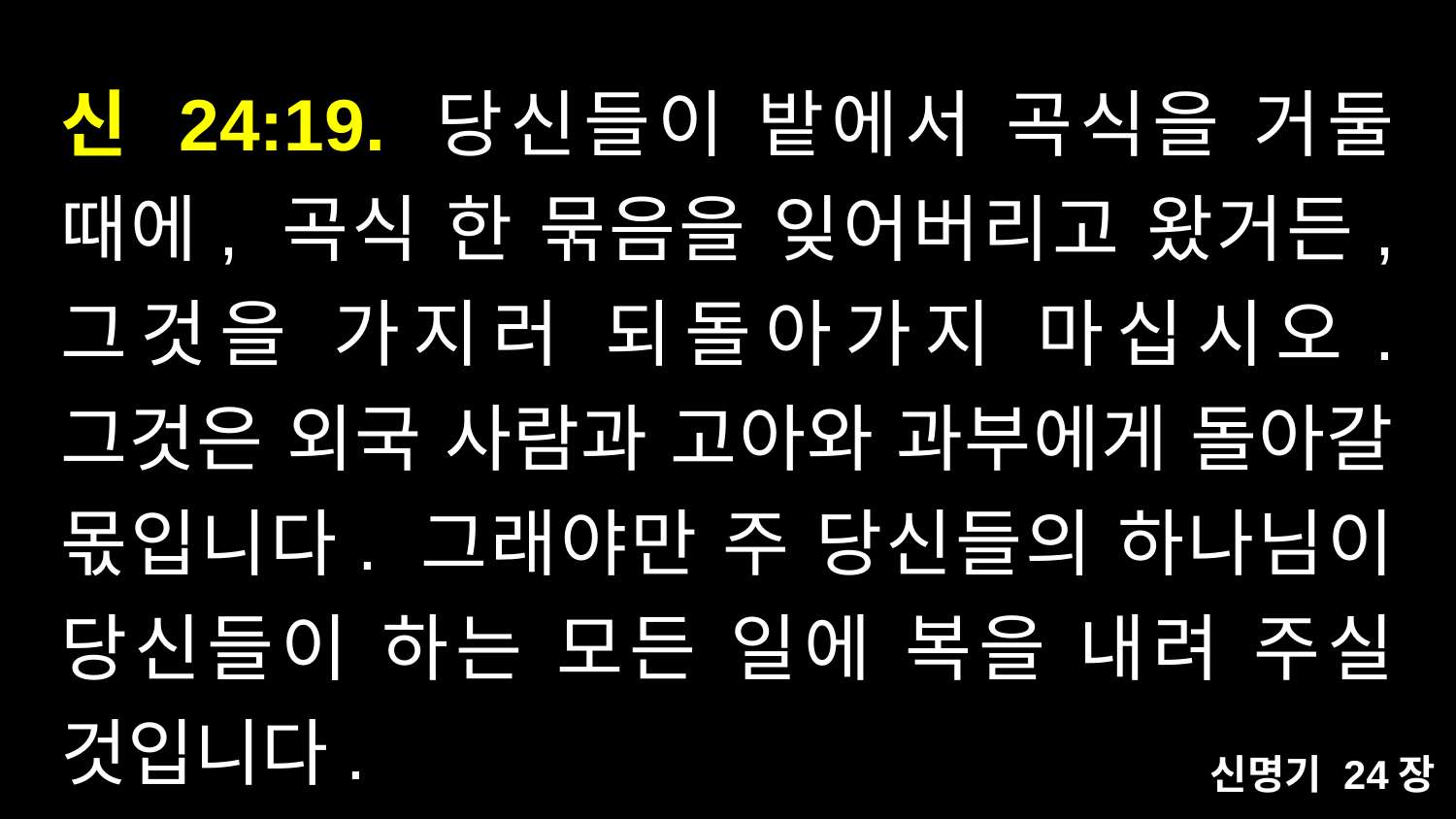

# 신 24:19. 당신들이 밭에서 곡식을 거둘 때에, 곡식 한 묶음을 잊어버리고 왔거든, 그것을 가지러 되돌아가지 마십시오. 그것은 외국 사람과 고아와 과부에게 돌아갈 몫입니다. 그래야만 주 당신들의 하나님이 당신들이 하는 모든 일에 복을 내려 주실 것입니다.
신명기 24장